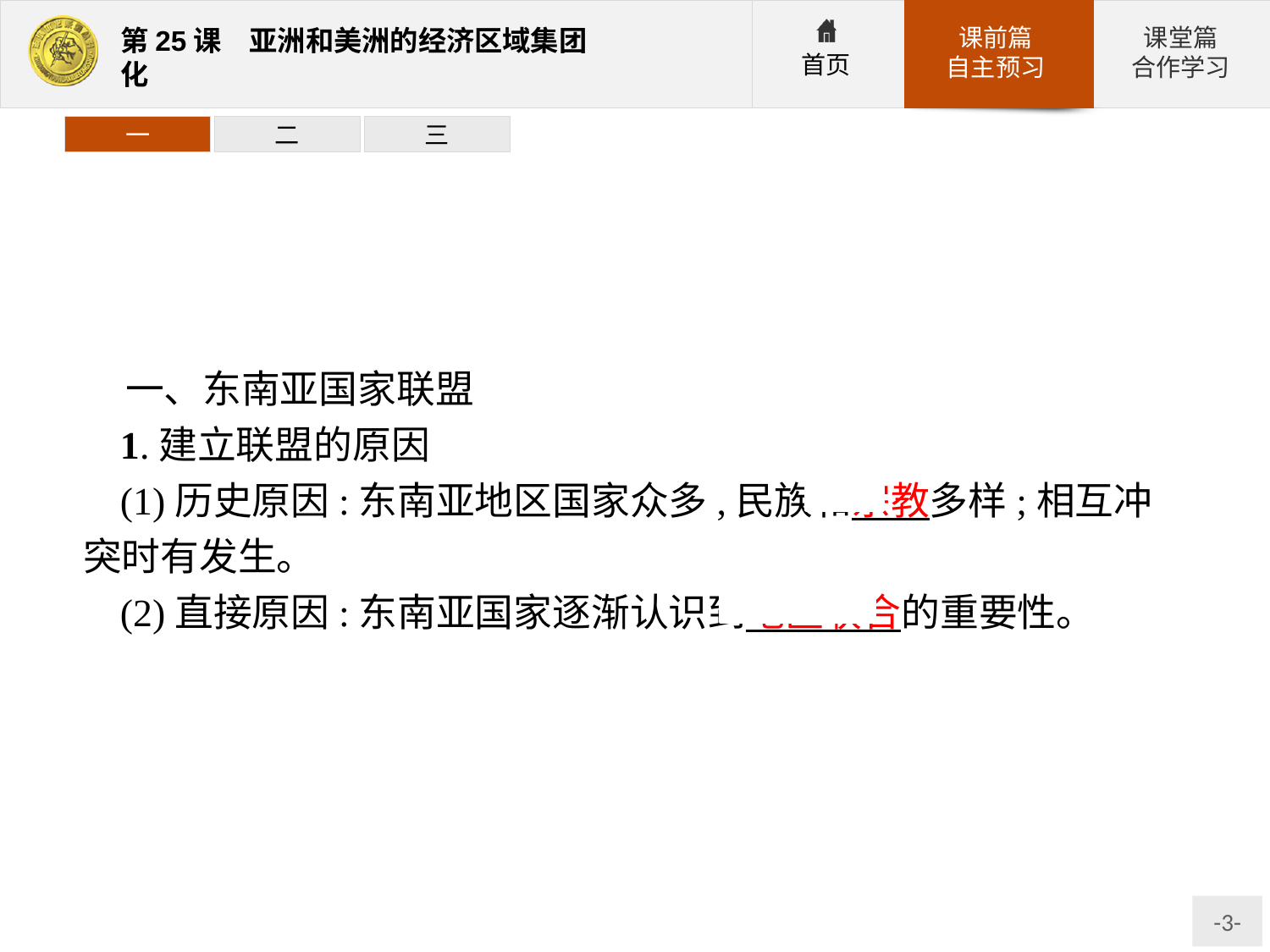

一
二
三
一、东南亚国家联盟
1.建立联盟的原因
(1)历史原因:东南亚地区国家众多,民族和宗教多样;相互冲突时有发生。
(2)直接原因:东南亚国家逐渐认识到地区联合的重要性。